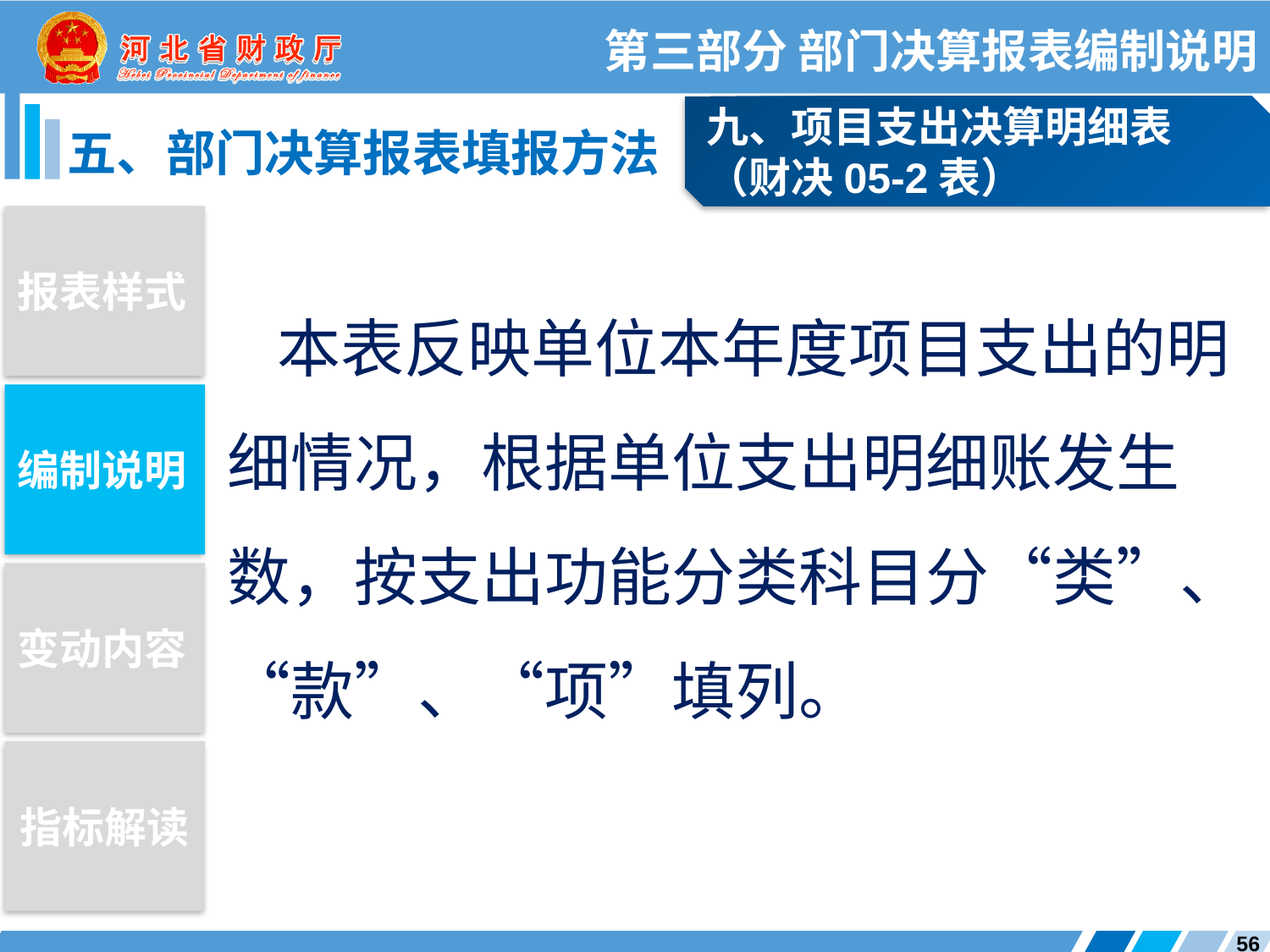

第三部分 部门决算报表编制说明
九、项目支出决算明细表
（财决05-2表）
五、部门决算报表填报方法
报表样式

本表反映单位本年度项目支出的明细情况，根据单位支出明细账发生数，按支出功能分类科目分“类”、“款”、“项”填列。
编制说明
变动内容
指标解读
56